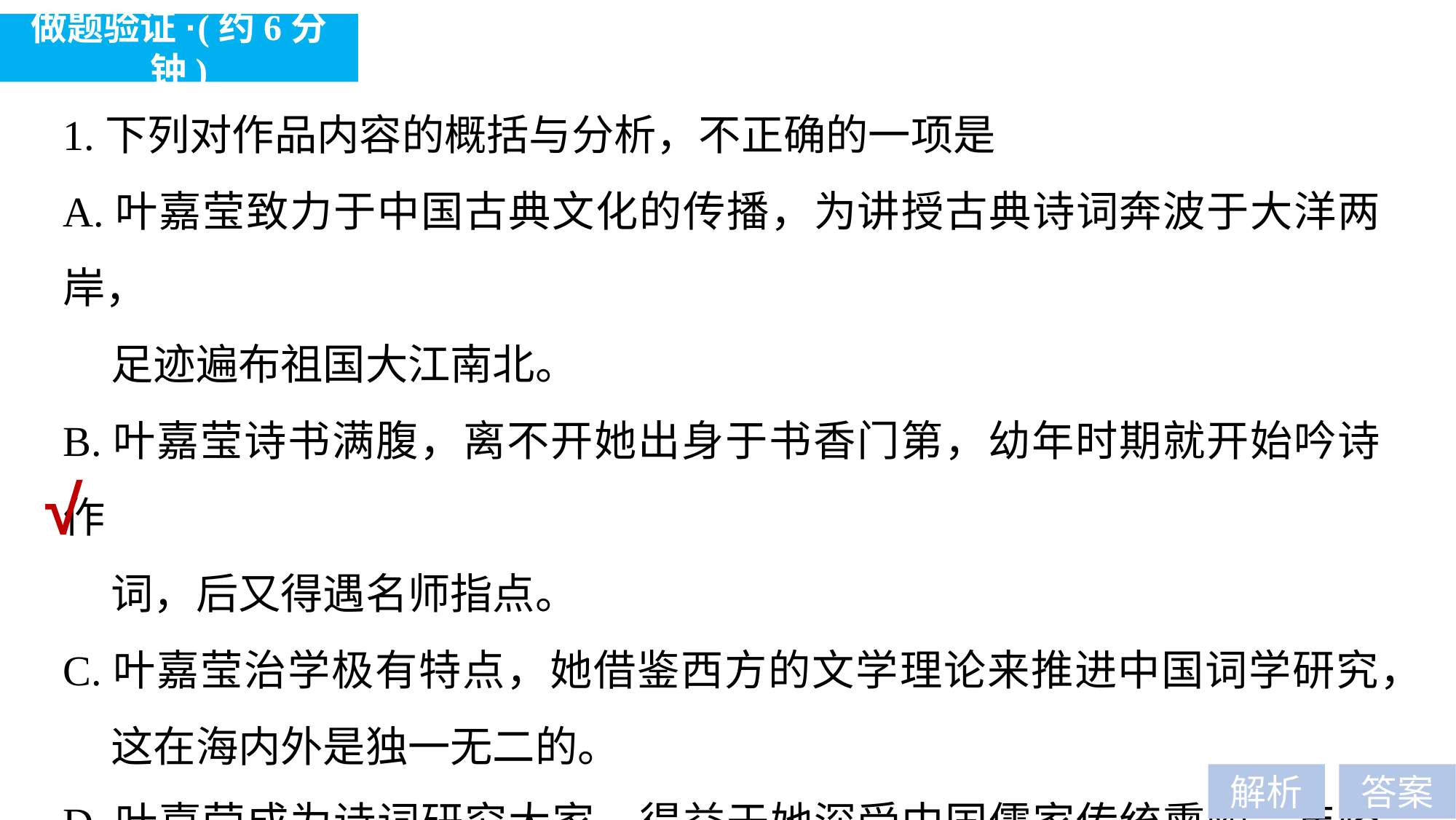

做题验证·(约6分钟)
1.下列对作品内容的概括与分析，不正确的一项是
A.叶嘉莹致力于中国古典文化的传播，为讲授古典诗词奔波于大洋两岸，
    足迹遍布祖国大江南北。
B.叶嘉莹诗书满腹，离不开她出身于书香门第，幼年时期就开始吟诗作
    词，后又得遇名师指点。
C.叶嘉莹治学极有特点，她借鉴西方的文学理论来推进中国词学研究，
    这在海内外是独一无二的。
D.叶嘉莹成为诗词研究大家，得益于她深受中国儒家传统熏陶，年轻时
    埋头苦读，教书时不断积淀。
√
解析
答案